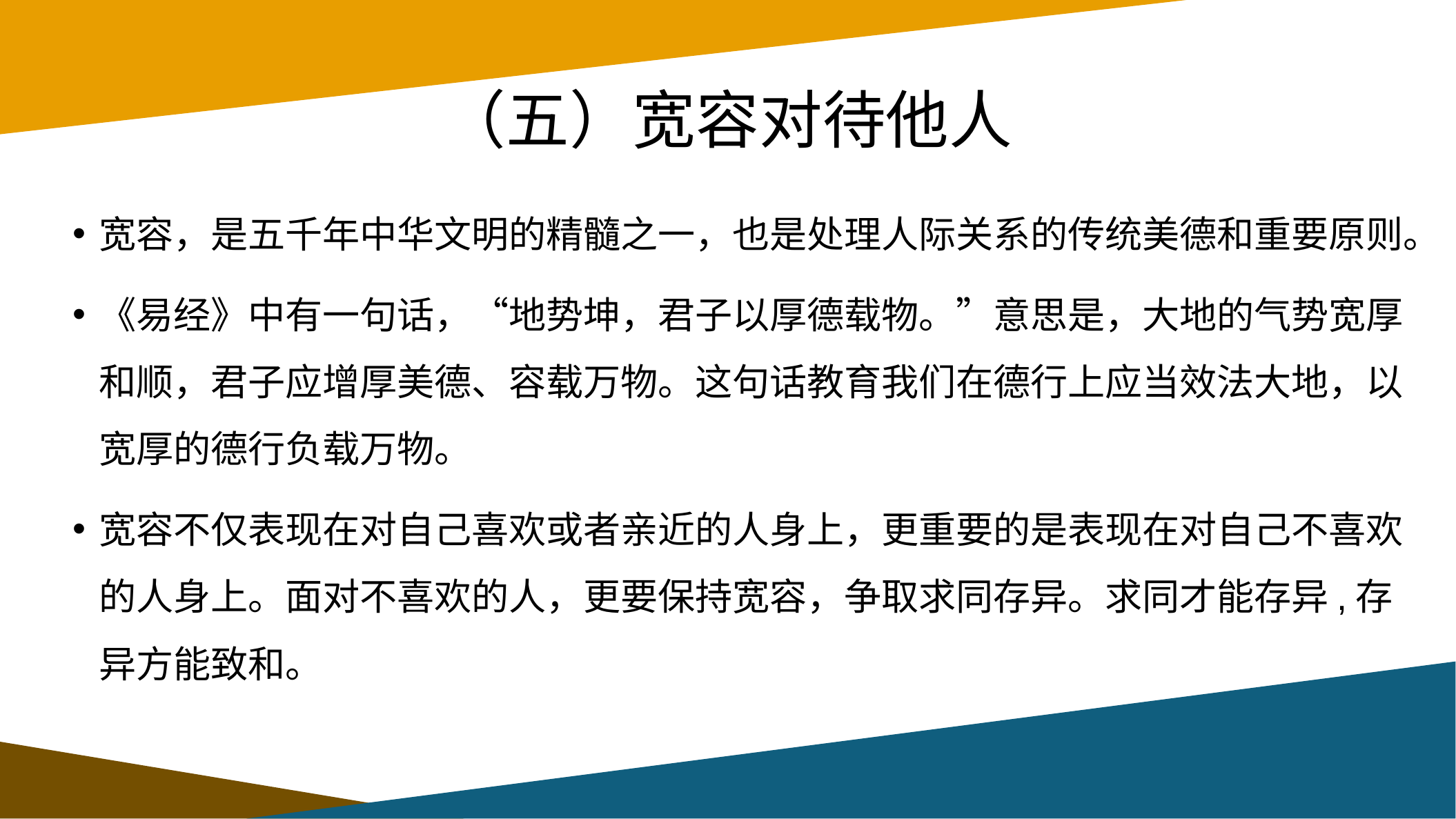

# （五）宽容对待他人
宽容，是五千年中华文明的精髓之一，也是处理人际关系的传统美德和重要原则。
《易经》中有一句话，“地势坤，君子以厚德载物。”意思是，大地的气势宽厚和顺，君子应增厚美德、容载万物。这句话教育我们在德行上应当效法大地，以宽厚的德行负载万物。
宽容不仅表现在对自己喜欢或者亲近的人身上，更重要的是表现在对自己不喜欢的人身上。面对不喜欢的人，更要保持宽容，争取求同存异。求同才能存异,存异方能致和。